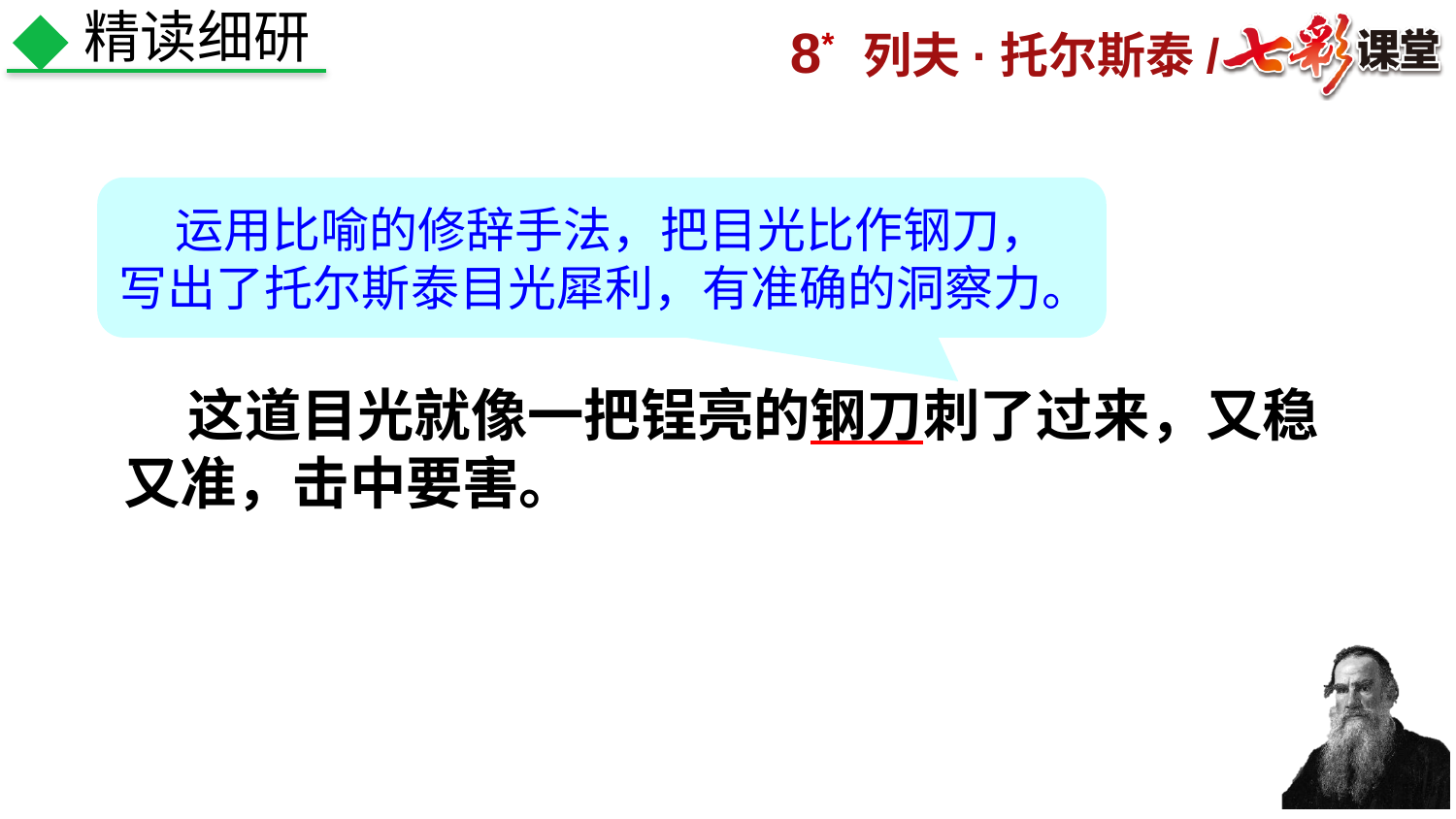

精读细研

    运用比喻的修辞手法，把目光比作钢刀， 写出了托尔斯泰目光犀利，有准确的洞察力。
    这道目光就像一把锃亮的钢刀刺了过来，又稳又准，击中要害。